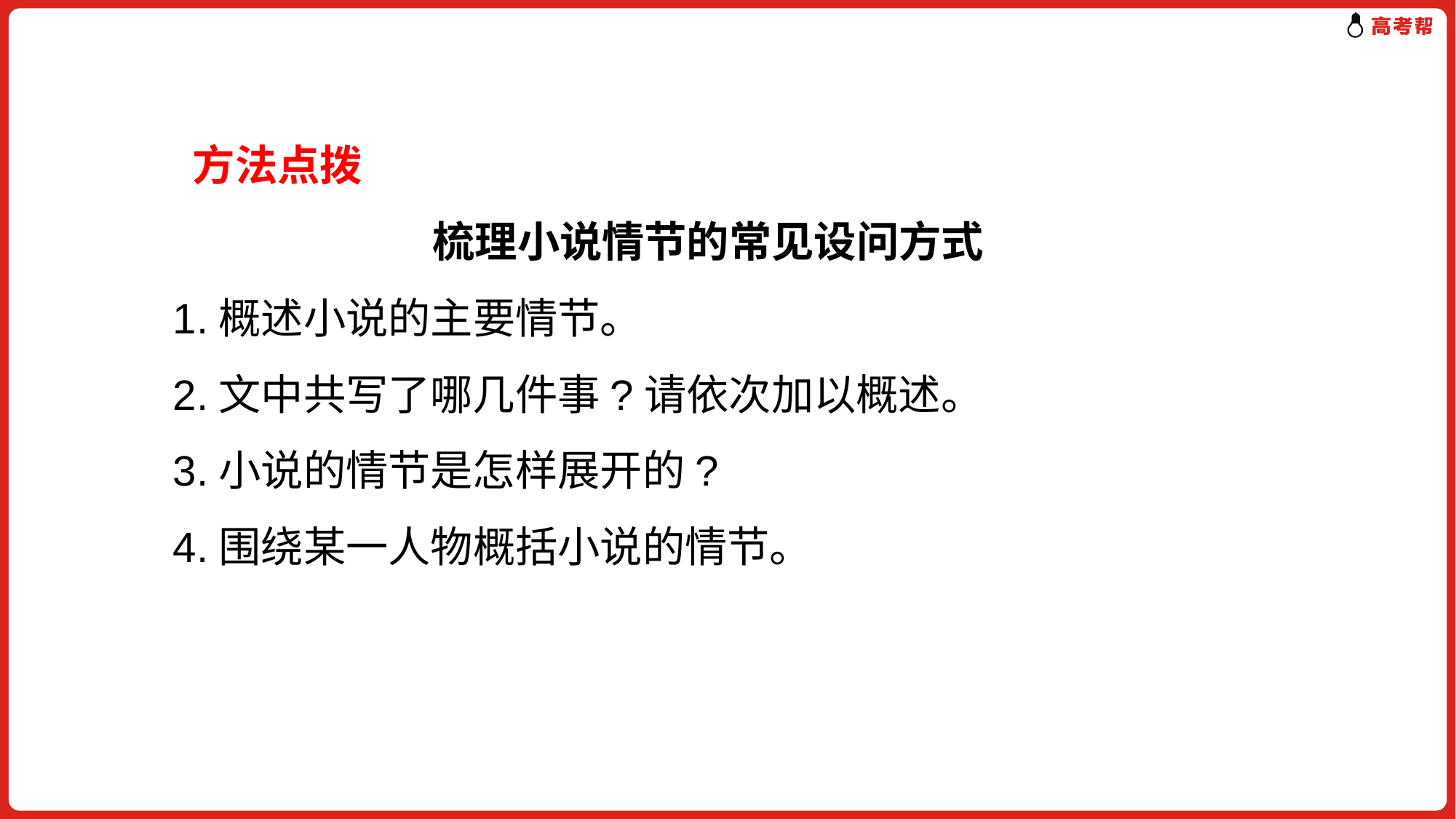

方法点拨
梳理小说情节的常见设问方式
1.概述小说的主要情节。
2.文中共写了哪几件事?请依次加以概述。
3.小说的情节是怎样展开的?
4.围绕某一人物概括小说的情节。